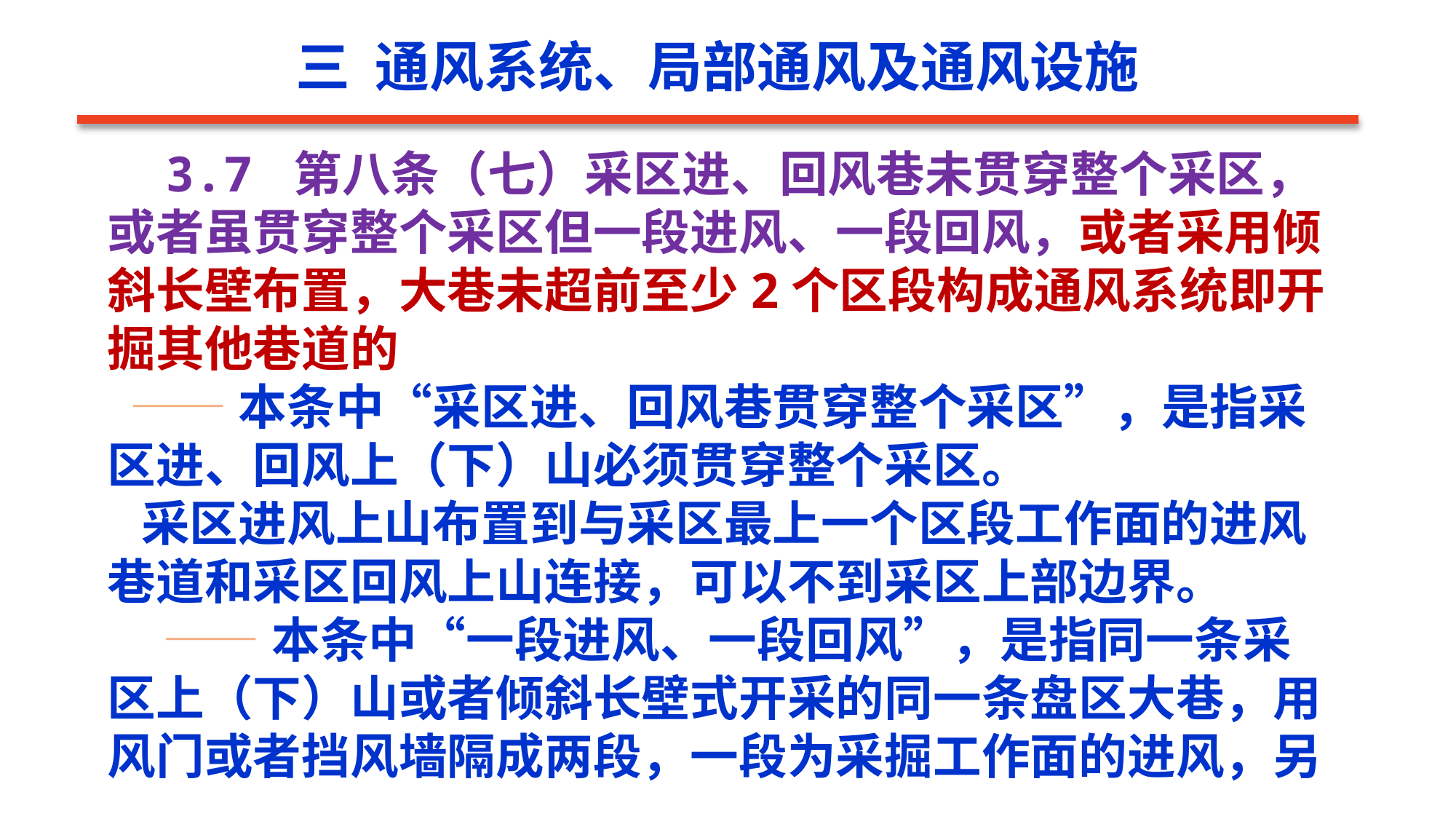

三  通风系统、局部通风及通风设施
  3.7 第八条（七）采区进、回风巷未贯穿整个采区，或者虽贯穿整个采区但一段进风、一段回风，或者采用倾斜长壁布置，大巷未超前至少2个区段构成通风系统即开掘其他巷道的
  ——本条中“采区进、回风巷贯穿整个采区”，是指采区进、回风上（下）山必须贯穿整个采区。
  采区进风上山布置到与采区最上一个区段工作面的进风巷道和采区回风上山连接，可以不到采区上部边界。
     ——本条中“一段进风、一段回风”，是指同一条采区上（下）山或者倾斜长壁式开采的同一条盘区大巷，用风门或者挡风墙隔成两段，一段为采掘工作面的进风，另